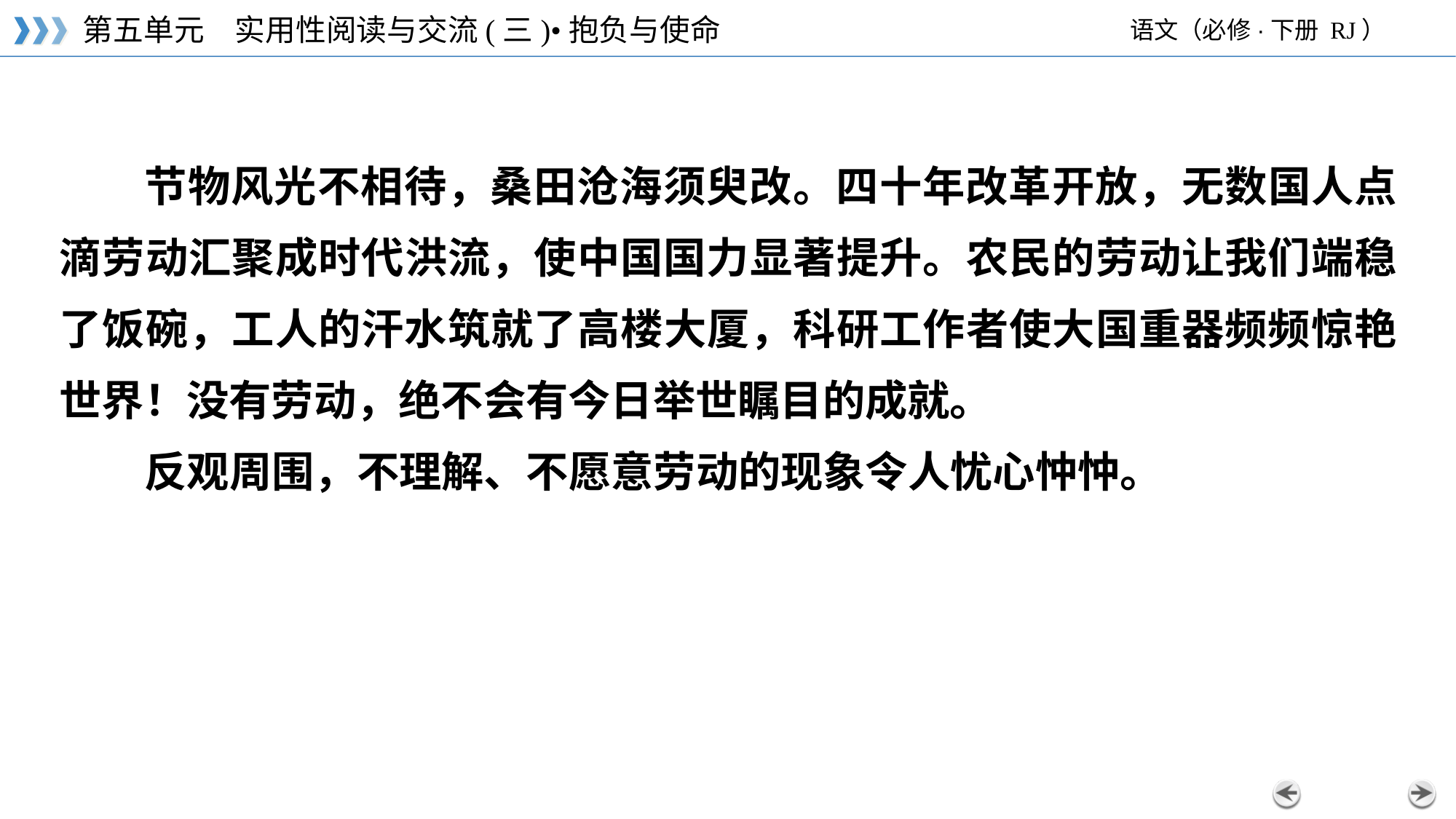

节物风光不相待，桑田沧海须臾改。四十年改革开放，无数国人点滴劳动汇聚成时代洪流，使中国国力显著提升。农民的劳动让我们端稳了饭碗，工人的汗水筑就了高楼大厦，科研工作者使大国重器频频惊艳世界！没有劳动，绝不会有今日举世瞩目的成就。
反观周围，不理解、不愿意劳动的现象令人忧心忡忡。